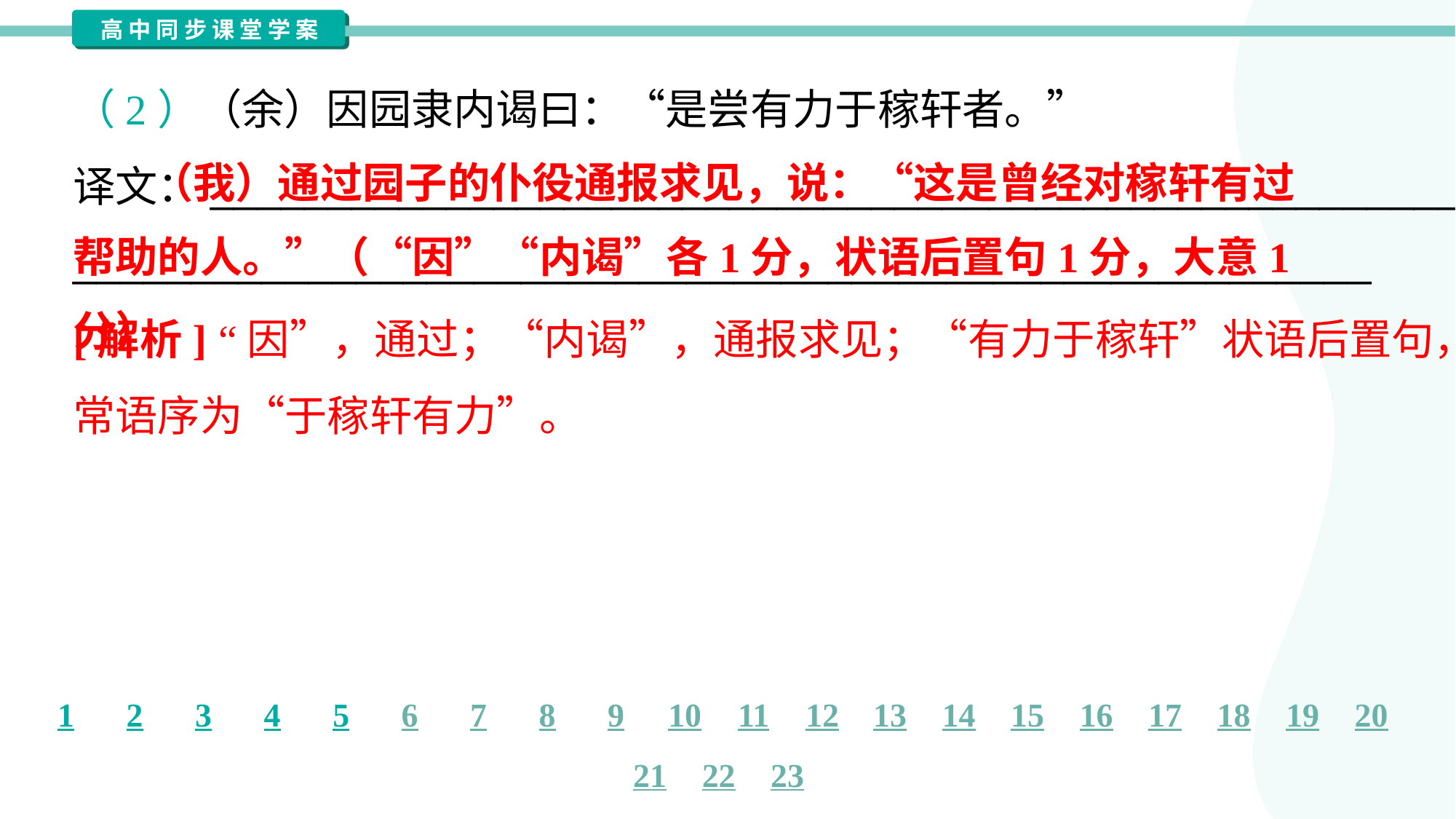

（2）（余）因园隶内谒曰：“是尝有力于稼轩者。”
译文：_______________________________________________________
_______________________________________________________
       （我）通过园子的仆役通报求见，说：“这是曾经对稼轩有过
帮助的人。”（“因”“内谒”各1分，状语后置句1分，大意1分）
[解析] “因”，通过；“内谒”，通报求见；“有力于稼轩”状语后置句，正
常语序为“于稼轩有力”。